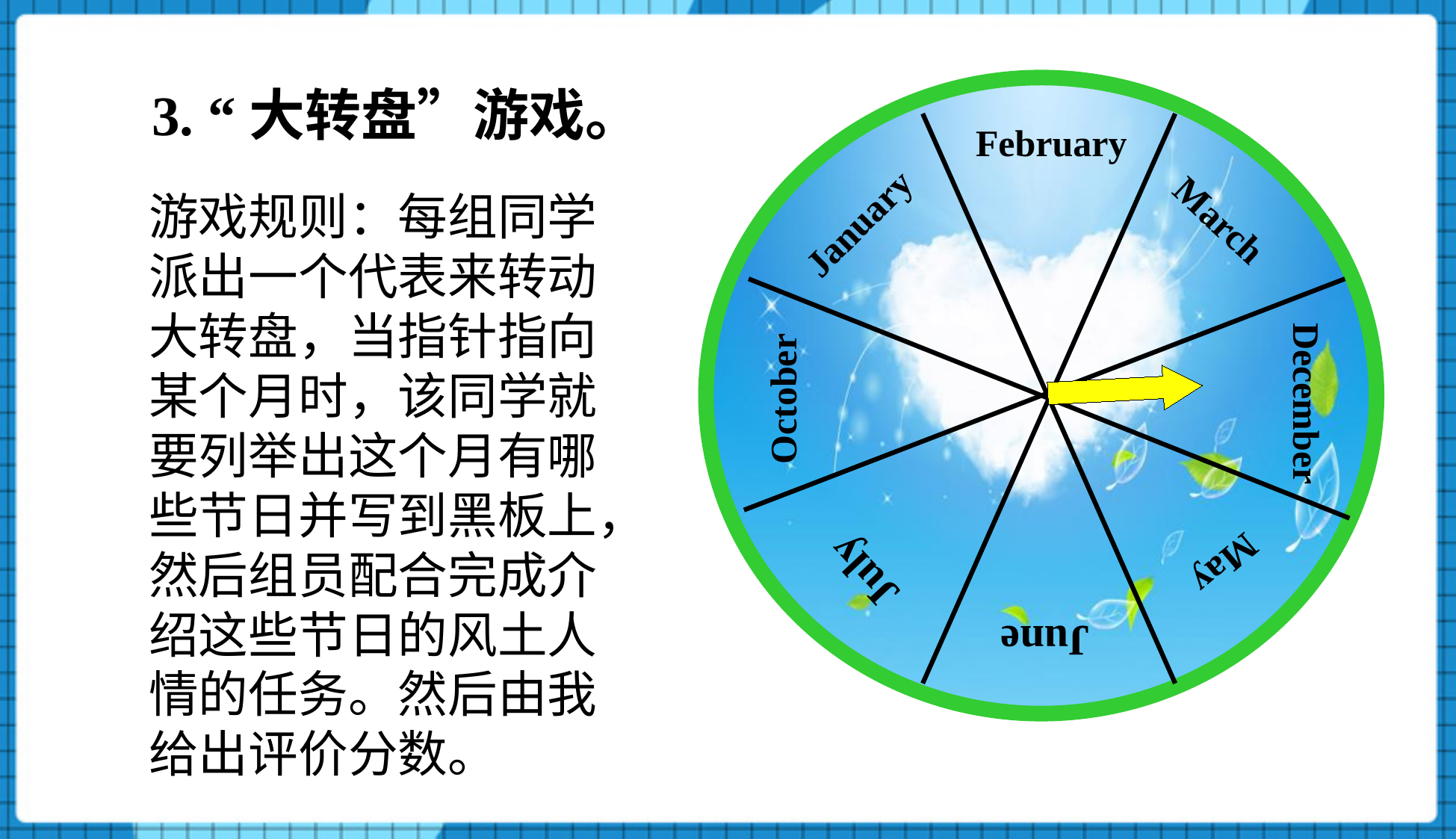

3. “大转盘”游戏。

February
January
March
October
December
July
May
June
游戏规则：每组同学派出一个代表来转动大转盘，当指针指向某个月时，该同学就要列举出这个月有哪些节日并写到黑板上，然后组员配合完成介绍这些节日的风土人情的任务。然后由我给出评价分数。